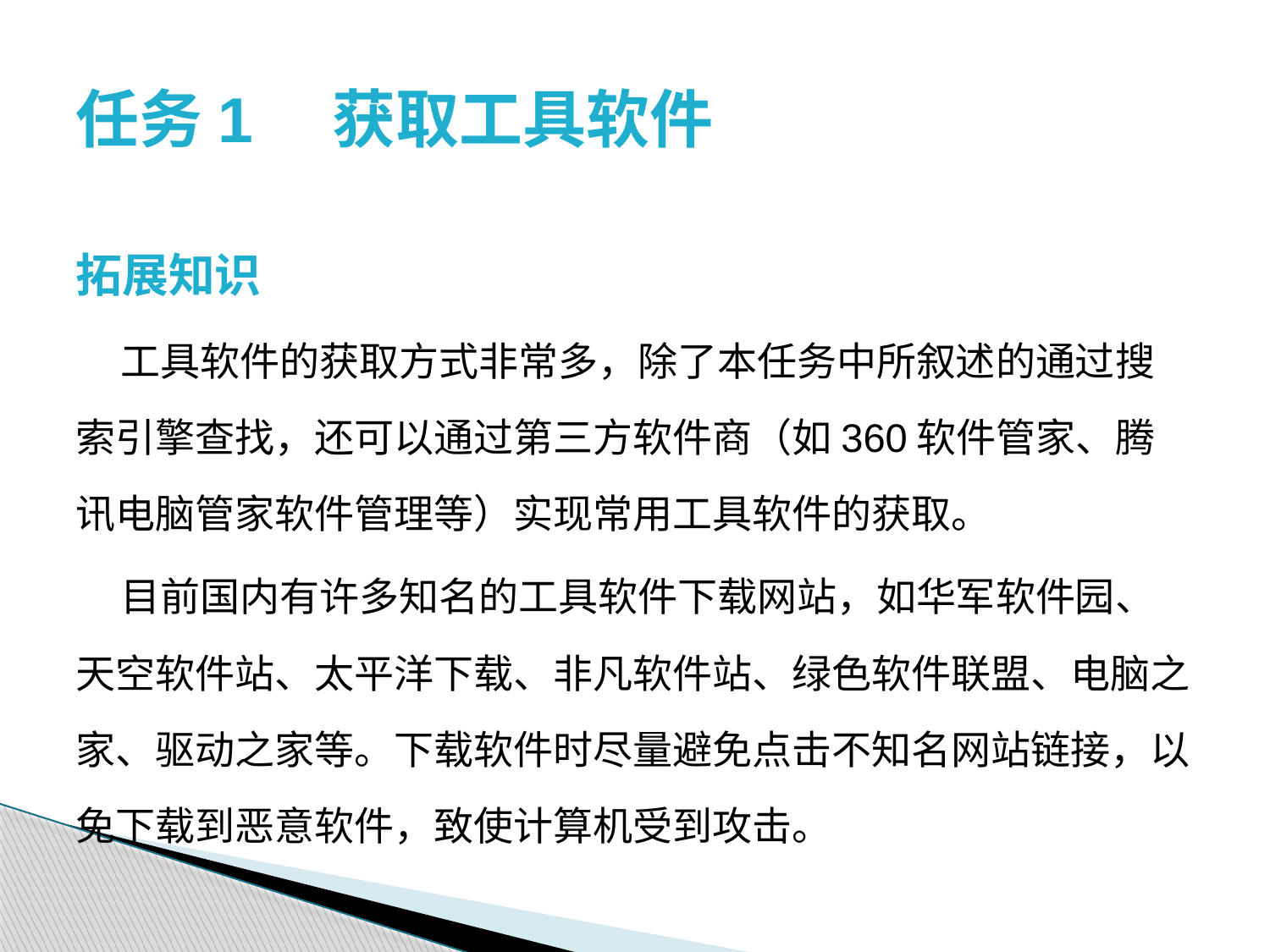

# 任务1　获取工具软件
拓展知识
    工具软件的获取方式非常多，除了本任务中所叙述的通过搜索引擎查找，还可以通过第三方软件商（如360软件管家、腾讯电脑管家软件管理等）实现常用工具软件的获取。
    目前国内有许多知名的工具软件下载网站，如华军软件园、天空软件站、太平洋下载、非凡软件站、绿色软件联盟、电脑之家、驱动之家等。下载软件时尽量避免点击不知名网站链接，以免下载到恶意软件，致使计算机受到攻击。